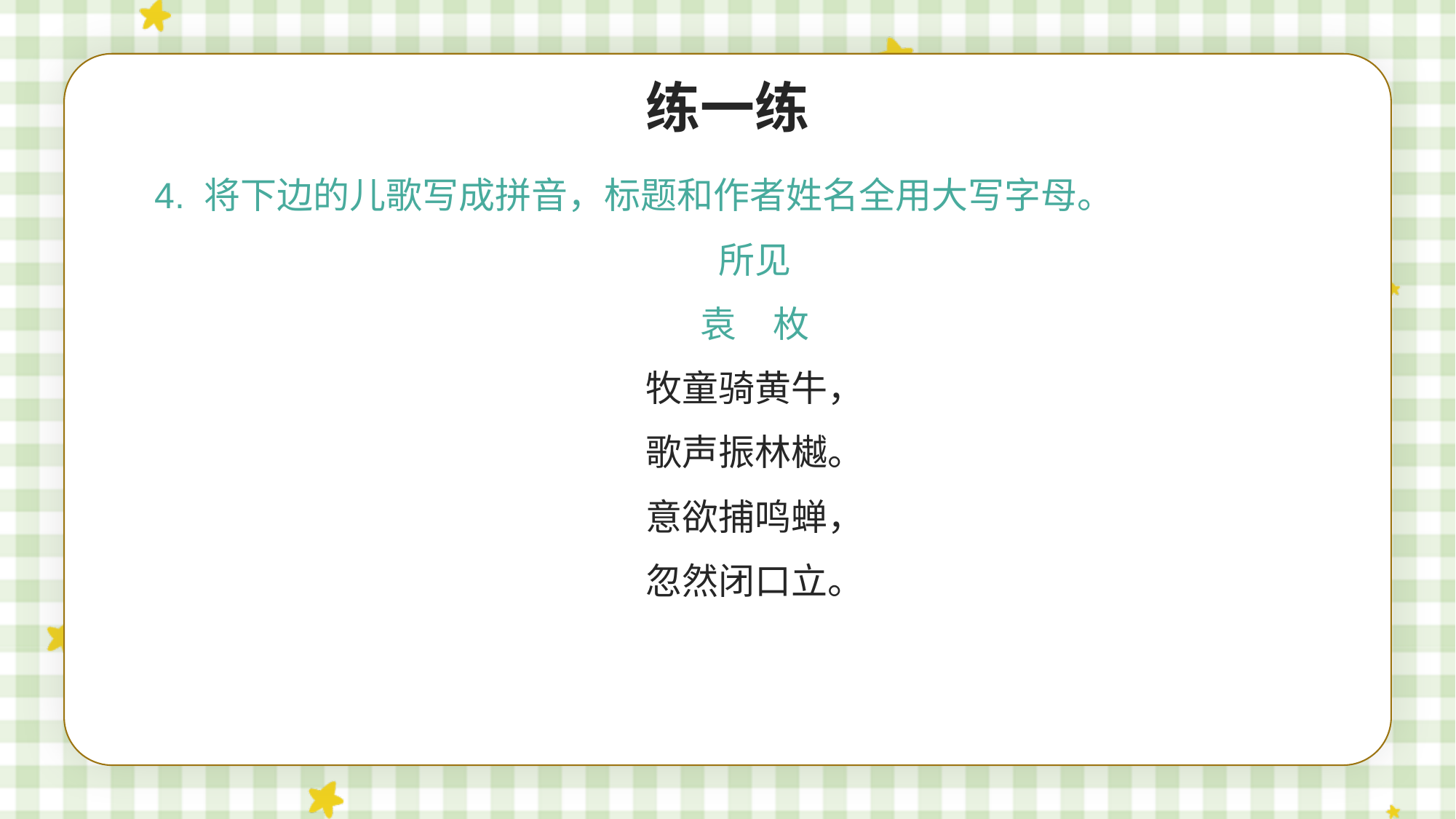

练一练
4. 将下边的儿歌写成拼音，标题和作者姓名全用大写字母。
所见
袁　枚
牧童骑黄牛，
歌声振林樾。
意欲捕鸣蝉，
忽然闭口立。